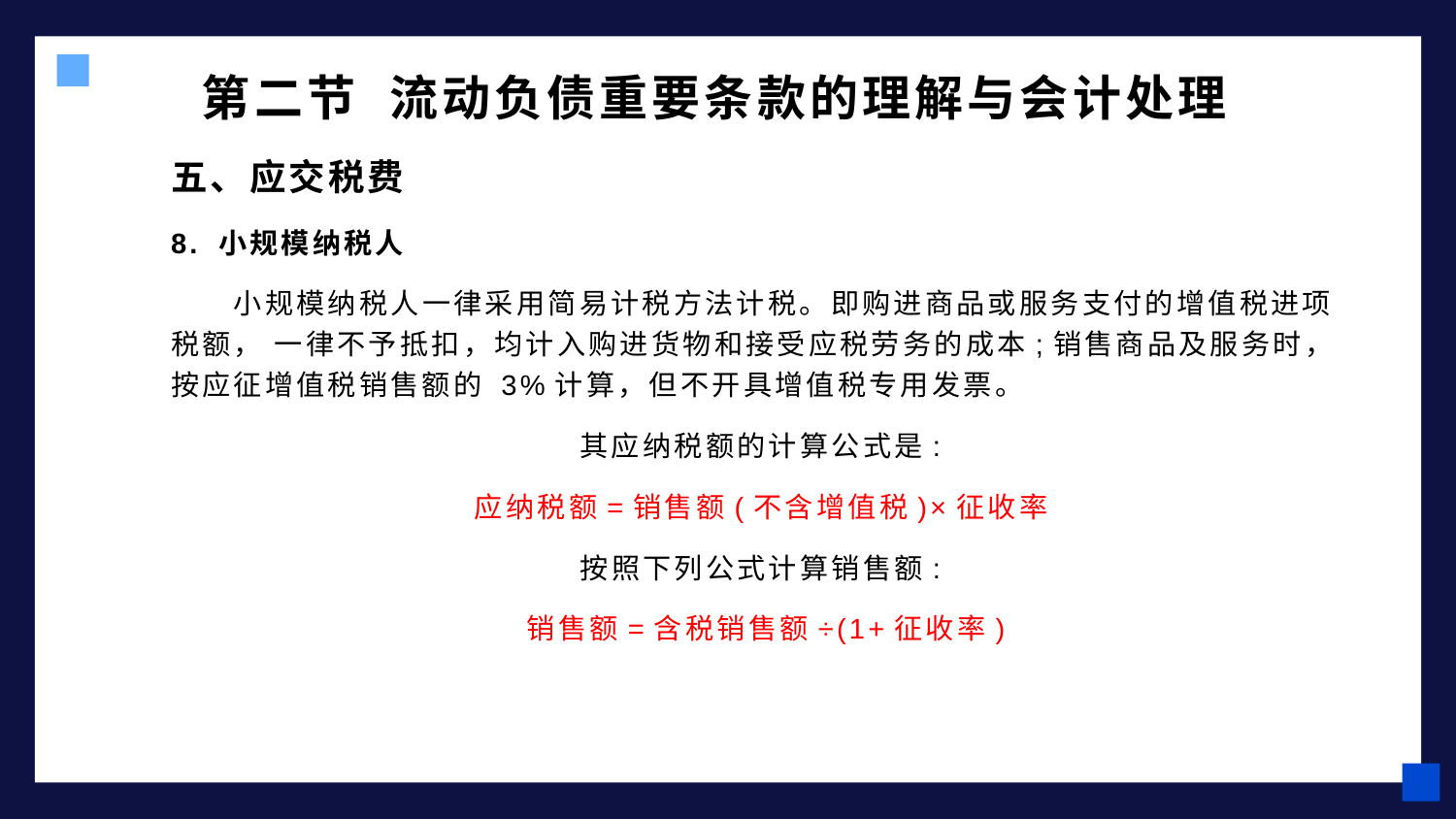

# 第二节  流动负债重要条款的理解与会计处理
五、应交税费
8. 小规模纳税人
      小规模纳税人一律采用简易计税方法计税。即购进商品或服务支付的增值税进项税额， 一律不予抵扣，均计入购进货物和接受应税劳务的成本;销售商品及服务时，按应征增值税销售额的 3%计算，但不开具增值税专用发票。
其应纳税额的计算公式是:
应纳税额=销售额(不含增值税)×征收率
按照下列公式计算销售额:
销售额=含税销售额÷(1+征收率)